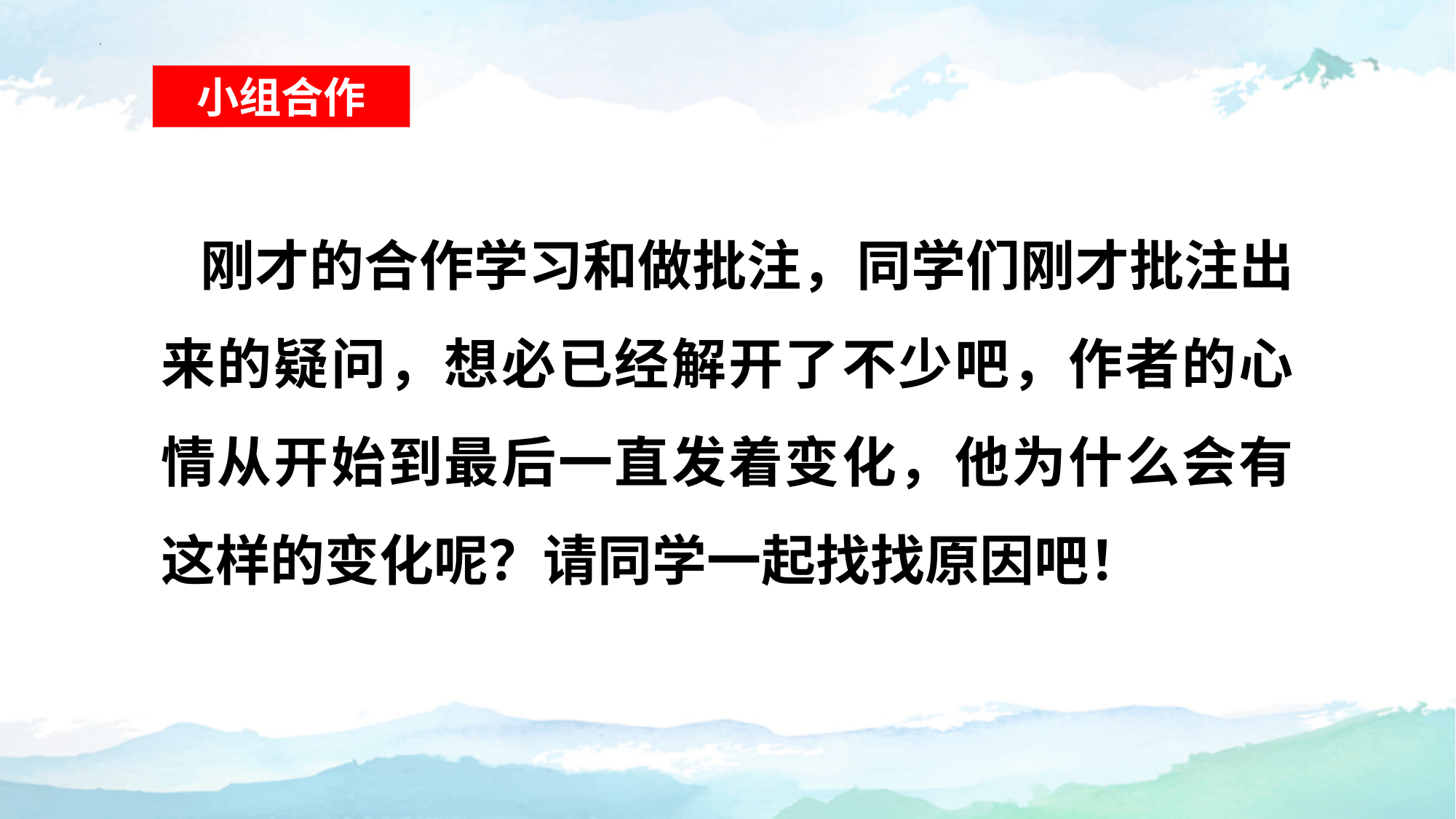

小组合作
   刚才的合作学习和做批注，同学们刚才批注出来的疑问，想必已经解开了不少吧，作者的心情从开始到最后一直发着变化，他为什么会有这样的变化呢？请同学一起找找原因吧！